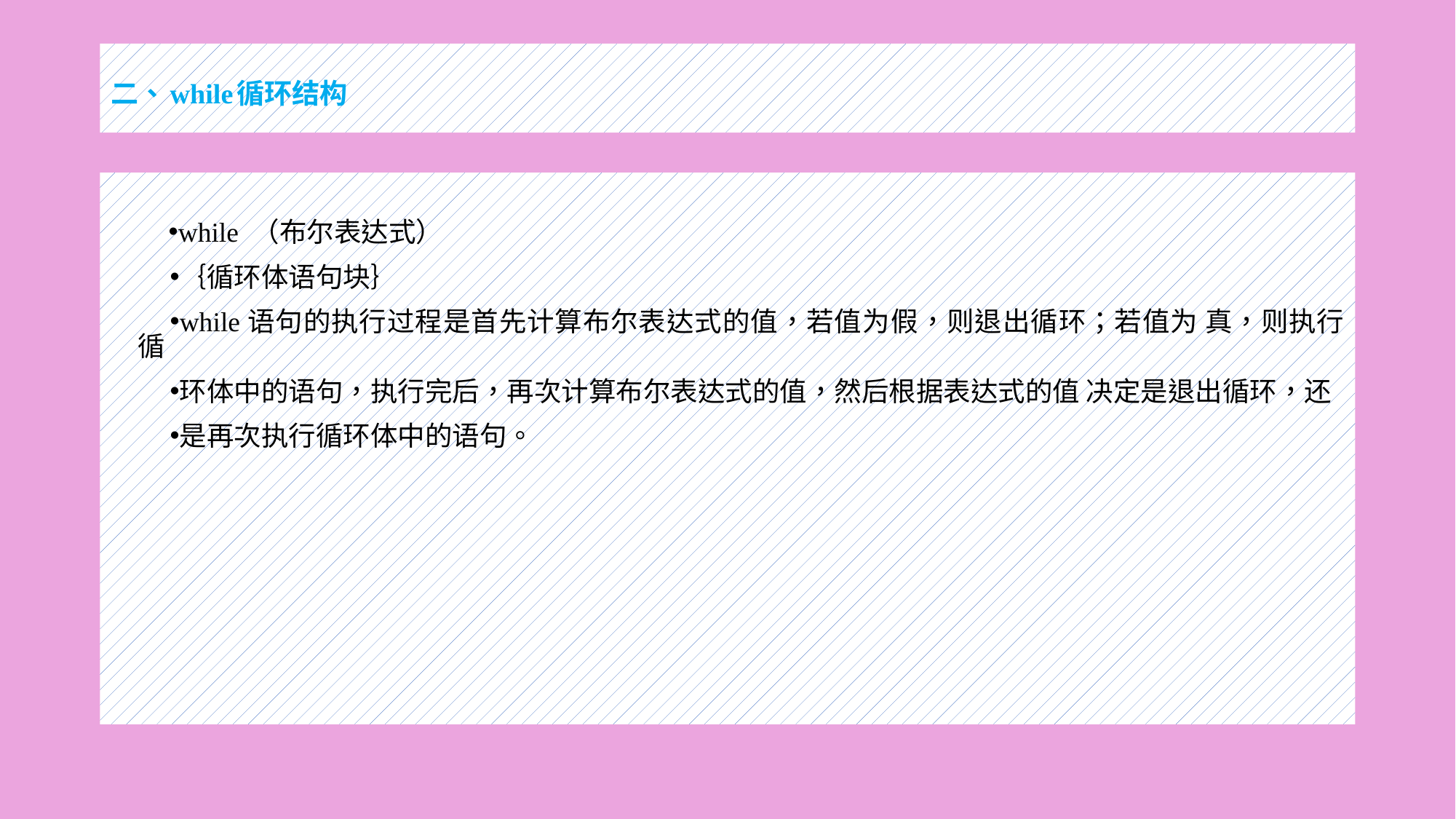

# 二、while循环结构

while （布尔表达式）
｛循环体语句块｝
while语句的执行过程是首先计算布尔表达式的值，若值为假，则退出循环；若值为 真，则执行循
环体中的语句，执行完后，再次计算布尔表达式的值，然后根据表达式的值 决定是退出循环，还
是再次执行循环体中的语句。